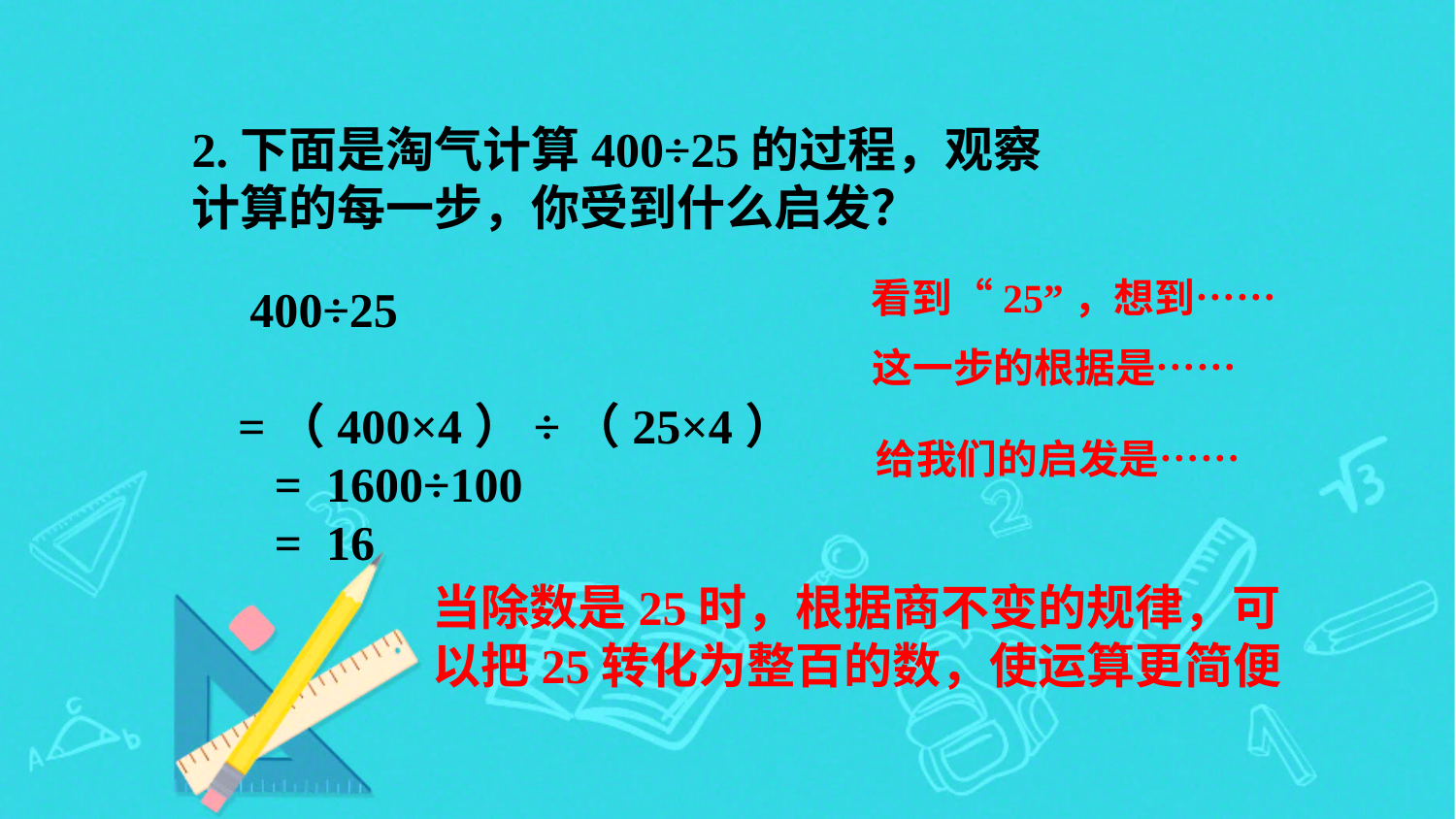

2.下面是淘气计算400÷25的过程，观察计算的每一步，你受到什么启发？
看到“25”，想到……
 400÷25
   =（400×4）÷（25×4）
   =  1600÷100
   =  16
这一步的根据是……
给我们的启发是……
当除数是25时，根据商不变的规律，可以把25转化为整百的数，使运算更简便